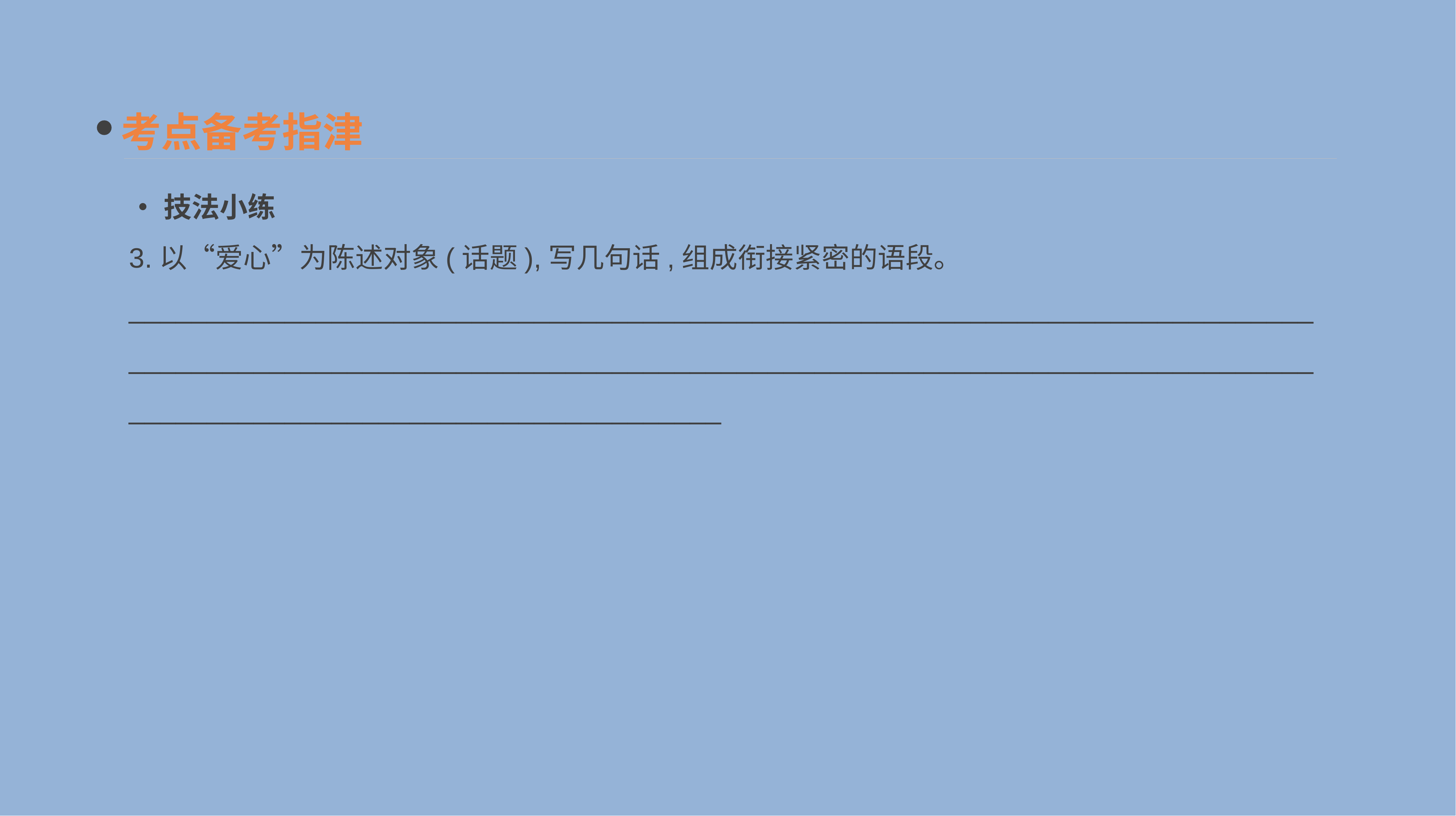

考点备考指津

•技法小练
3.以“爱心”为陈述对象(话题),写几句话,组成衔接紧密的语段。
______________________________________________________________________________________________________________________________________________________________________________________________